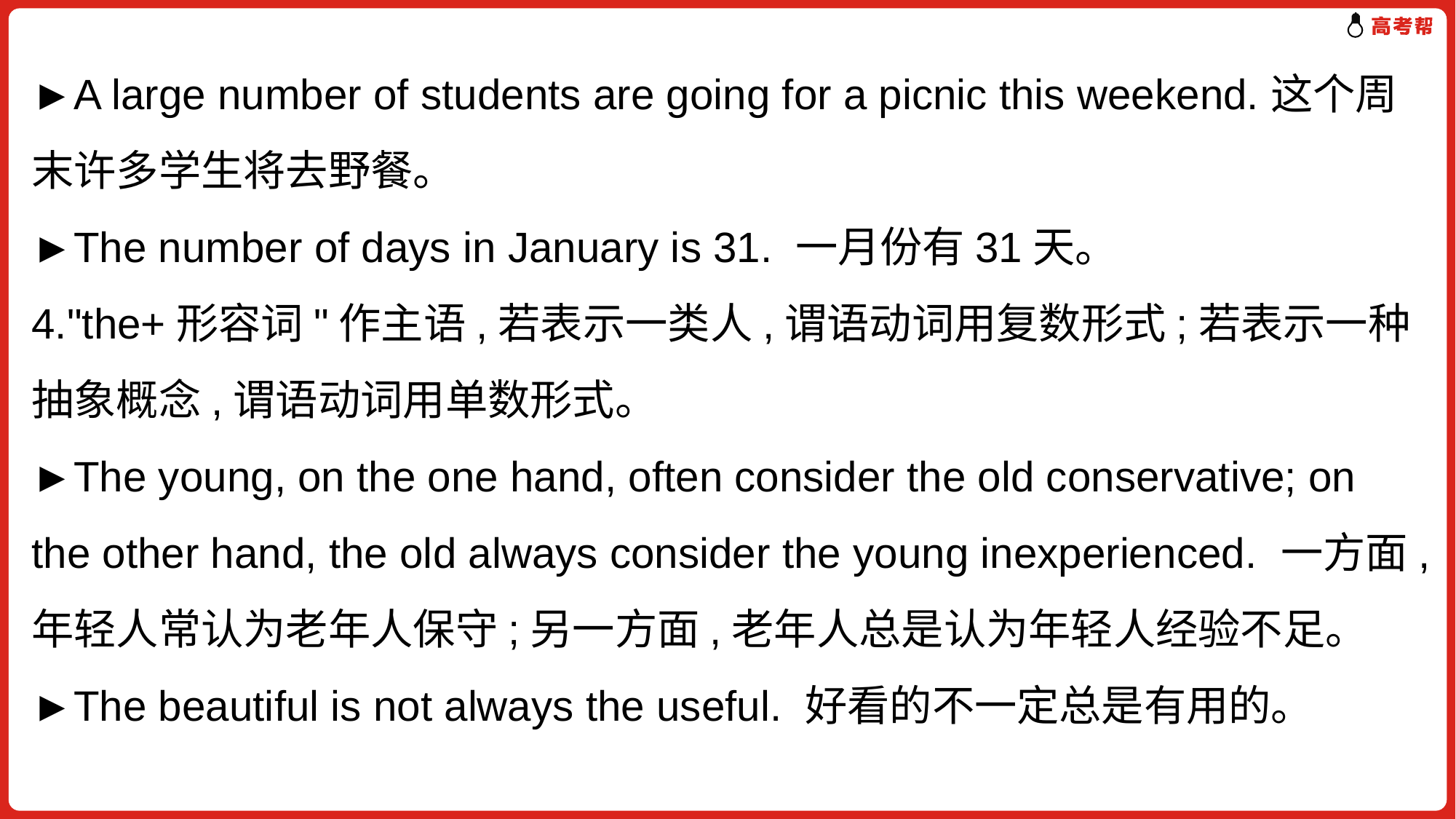

►A large number of students are going for a picnic this weekend.这个周末许多学生将去野餐。
►The number of days in January is 31. 一月份有31天。
4."the+形容词"作主语,若表示一类人,谓语动词用复数形式;若表示一种抽象概念,谓语动词用单数形式。
►The young, on the one hand, often consider the old conservative; on the other hand, the old always consider the young inexperienced. 一方面,年轻人常认为老年人保守;另一方面,老年人总是认为年轻人经验不足。
►The beautiful is not always the useful. 好看的不一定总是有用的。